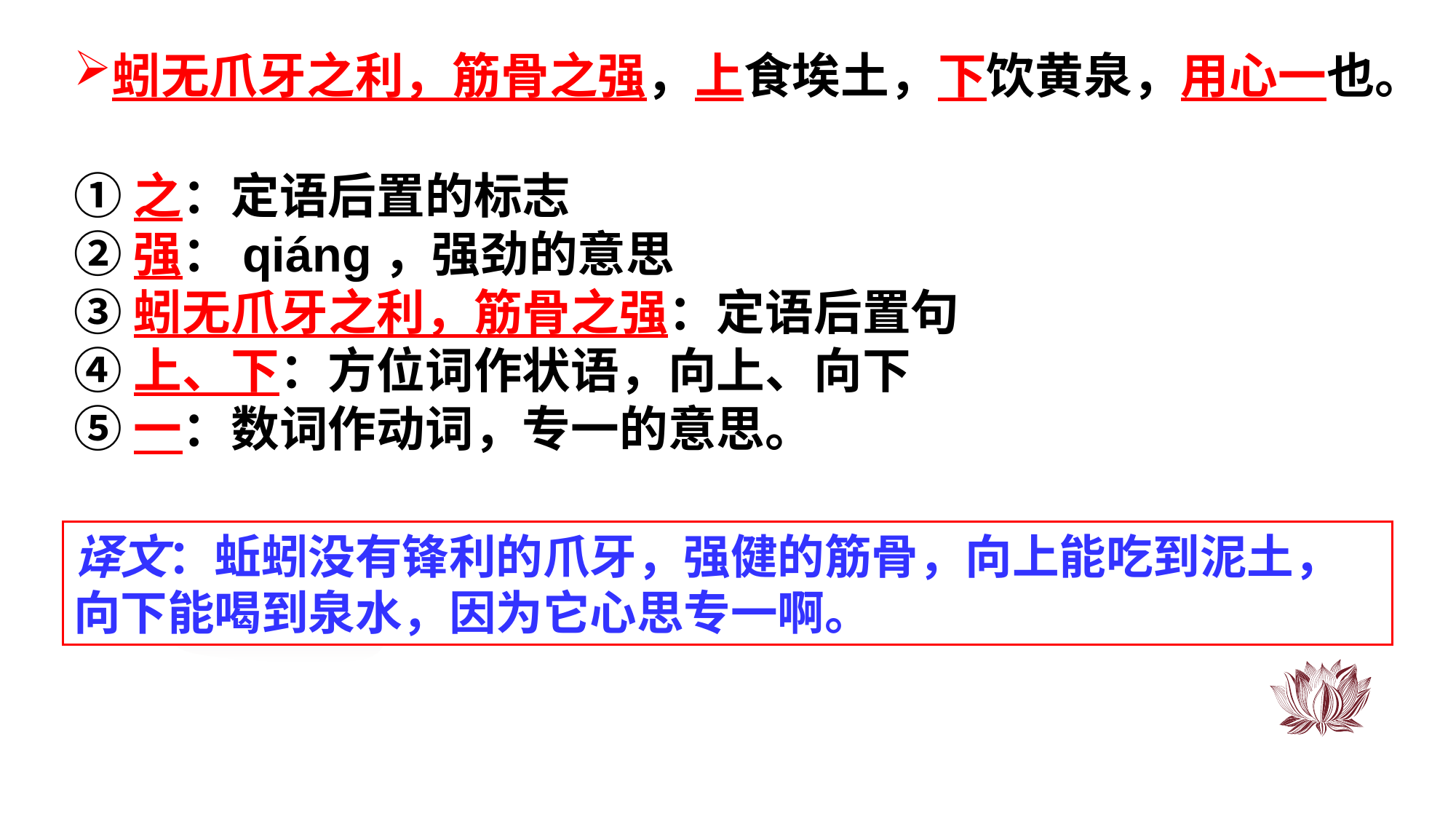

蚓无爪牙之利，筋骨之强，上食埃土，下饮黄泉，用心一也。
①之：定语后置的标志
②强：qiáng，强劲的意思
③蚓无爪牙之利，筋骨之强：定语后置句
④上、下：方位词作状语，向上、向下
⑤一：数词作动词，专一的意思。
译文：蚯蚓没有锋利的爪牙，强健的筋骨，向上能吃到泥土，向下能喝到泉水，因为它心思专一啊。